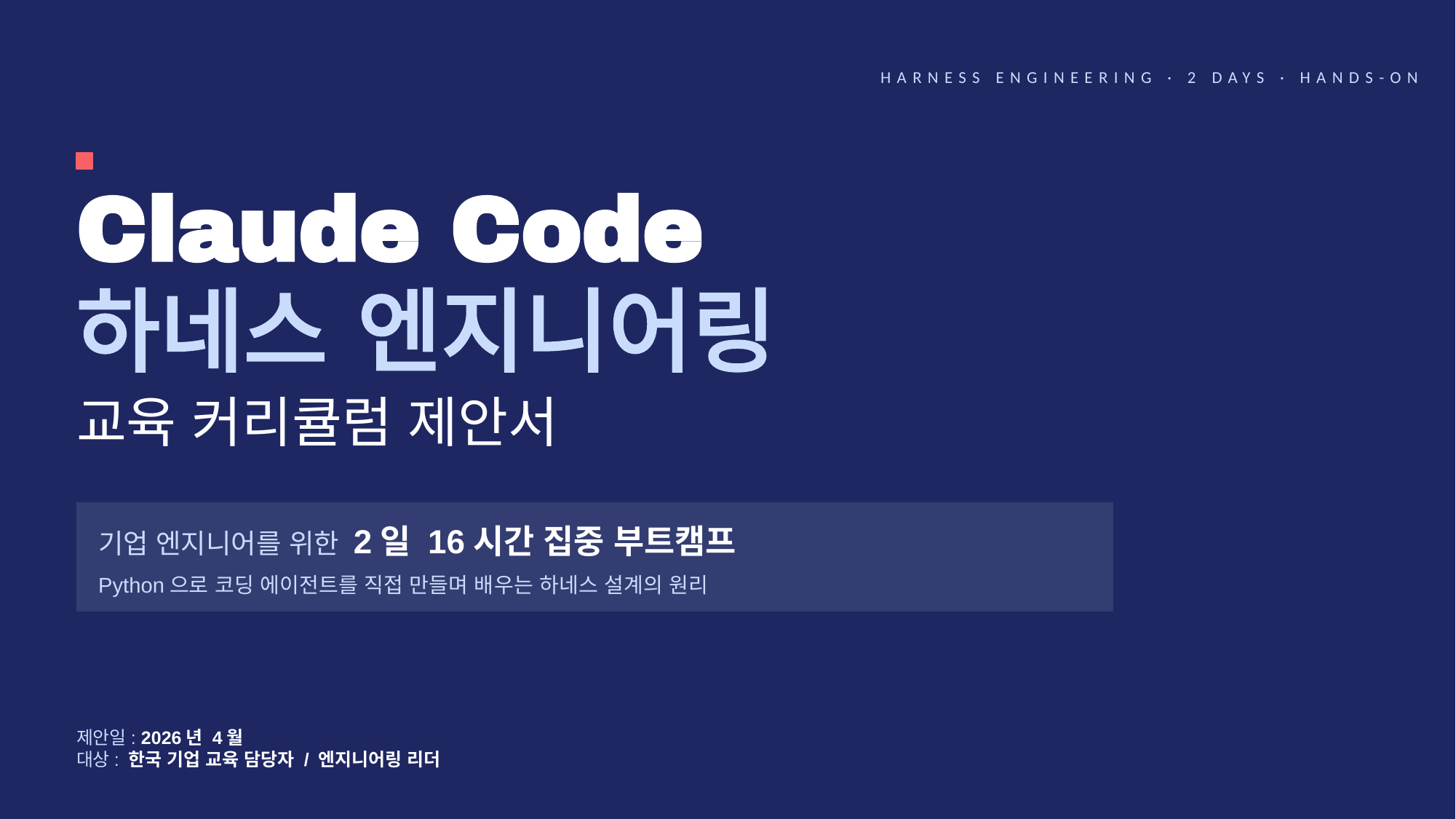

HARNESS ENGINEERING · 2 DAYS · HANDS-ON

Claude Code
하네스 엔지니어링
교육 커리큘럼 제안서

기업 엔지니어를 위한 2일 16시간 집중 부트캠프
Python으로 코딩 에이전트를 직접 만들며 배우는 하네스 설계의 원리
제안일: 2026년 4월
대상: 한국 기업 교육 담당자 / 엔지니어링 리더